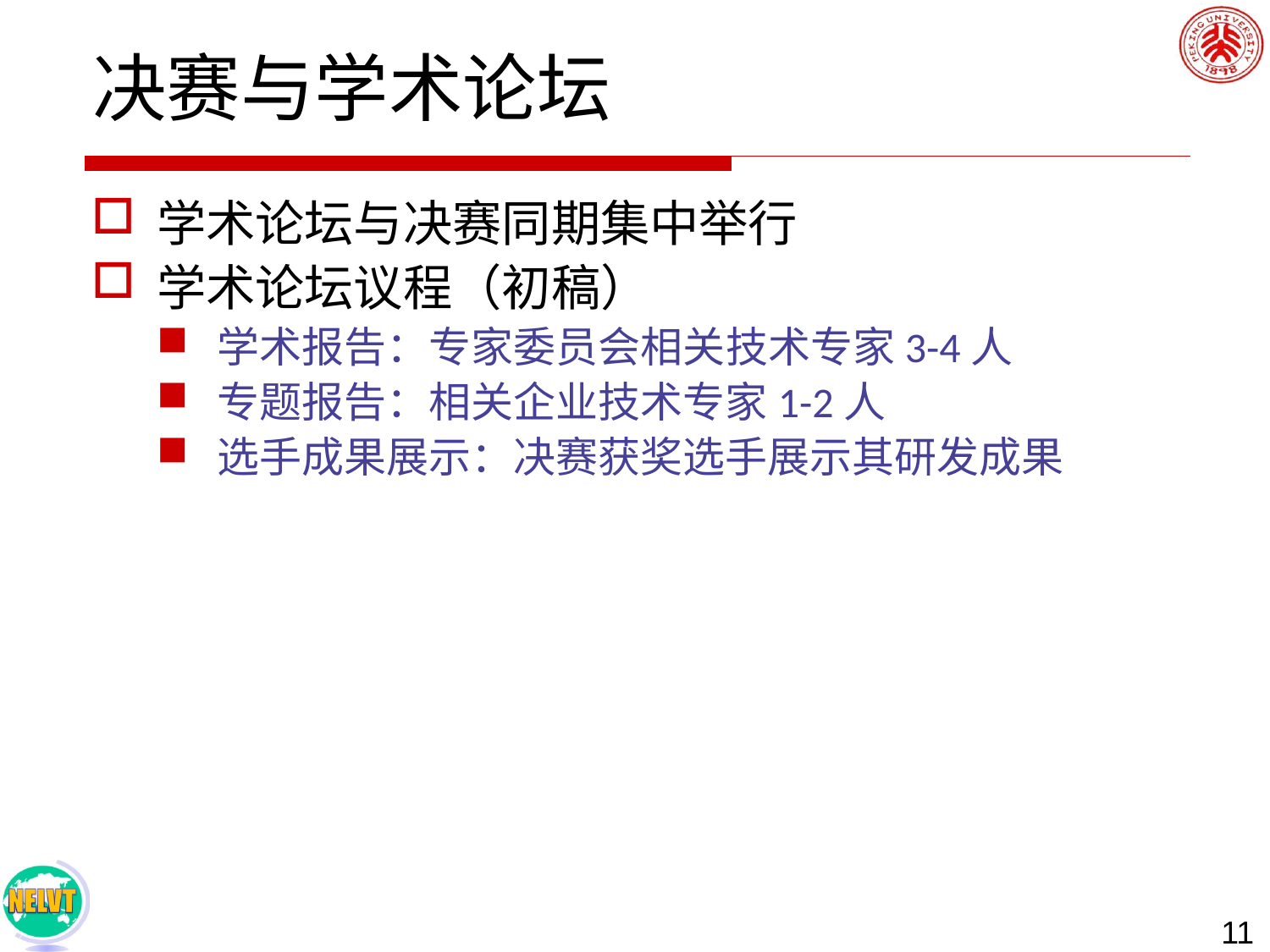

# 决赛与学术论坛
学术论坛与决赛同期集中举行
学术论坛议程（初稿）
学术报告：专家委员会相关技术专家3-4人
专题报告：相关企业技术专家1-2人
选手成果展示：决赛获奖选手展示其研发成果
11